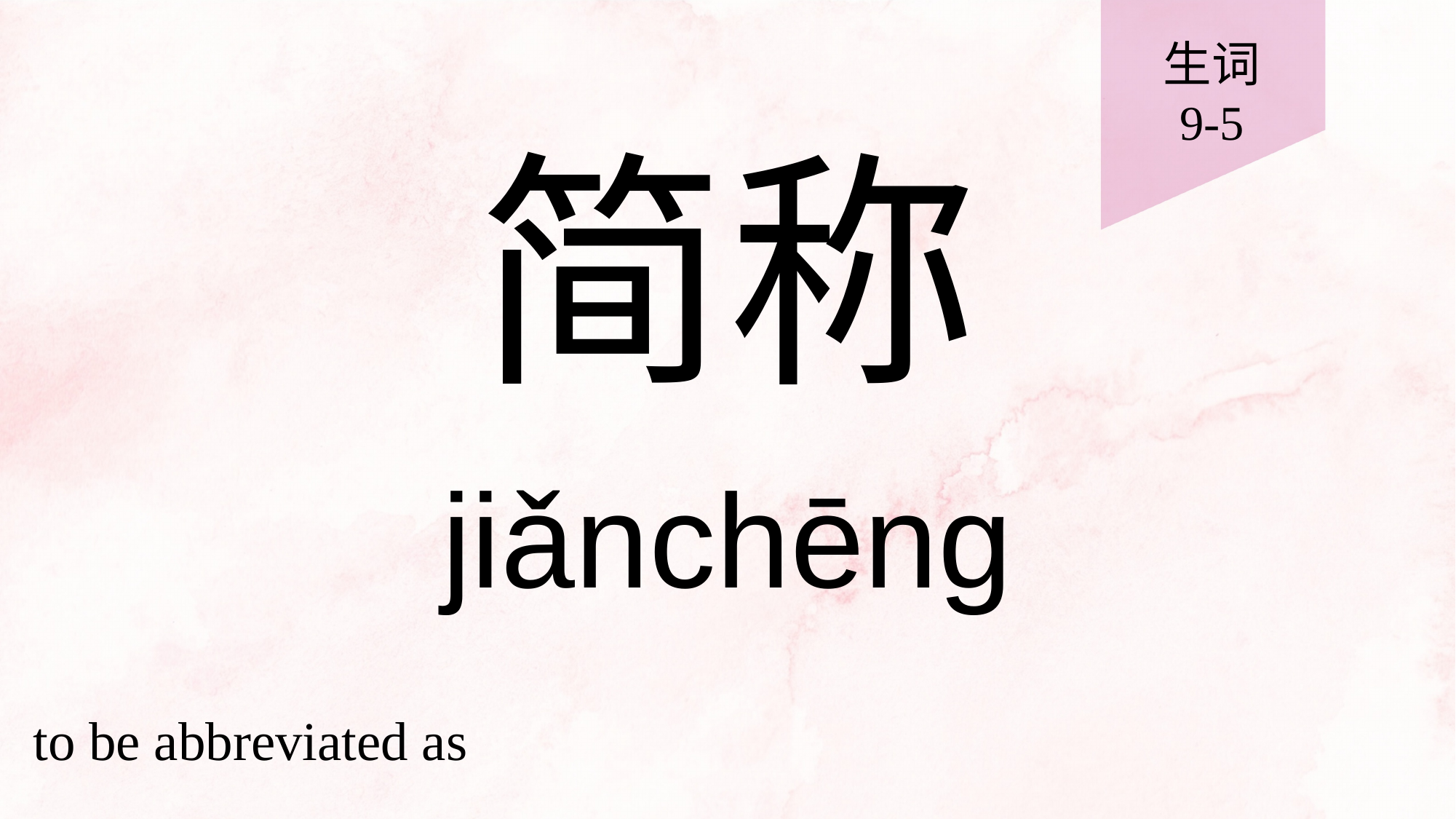

生词
9-5
# 简称
jiǎnchēng
to be abbreviated as